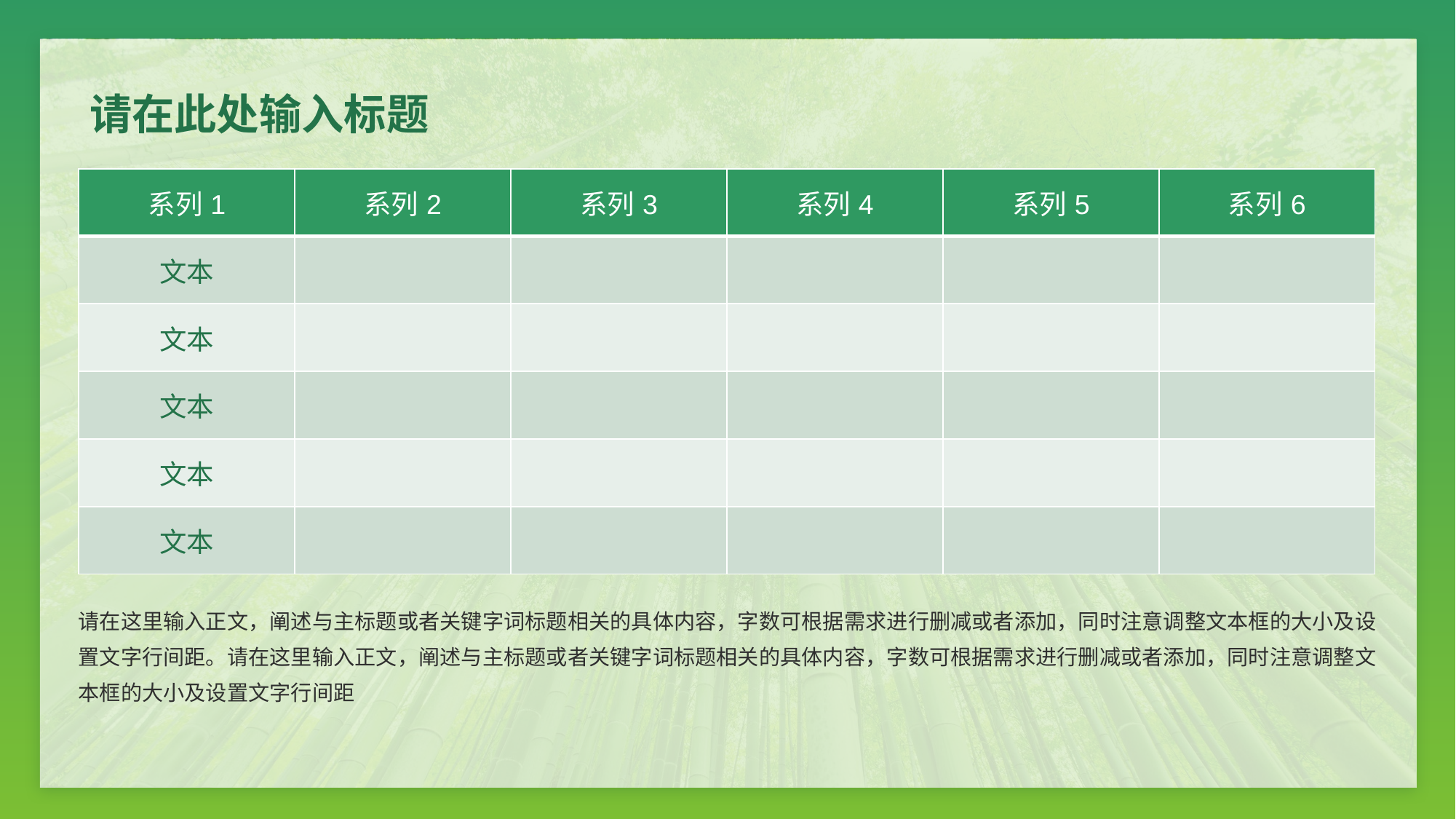

# 请在此处输入标题
| 系列1 | 系列2 | 系列3 | 系列4 | 系列5 | 系列6 |
| --- | --- | --- | --- | --- | --- |
| 文本 |  |  |  |  |  |
| 文本 |  |  |  |  |  |
| 文本 |  |  |  |  |  |
| 文本 |  |  |  |  |  |
| 文本 |  |  |  |  |  |
请在这里输入正文，阐述与主标题或者关键字词标题相关的具体内容，字数可根据需求进行删减或者添加，同时注意调整文本框的大小及设置文字行间距。请在这里输入正文，阐述与主标题或者关键字词标题相关的具体内容，字数可根据需求进行删减或者添加，同时注意调整文本框的大小及设置文字行间距